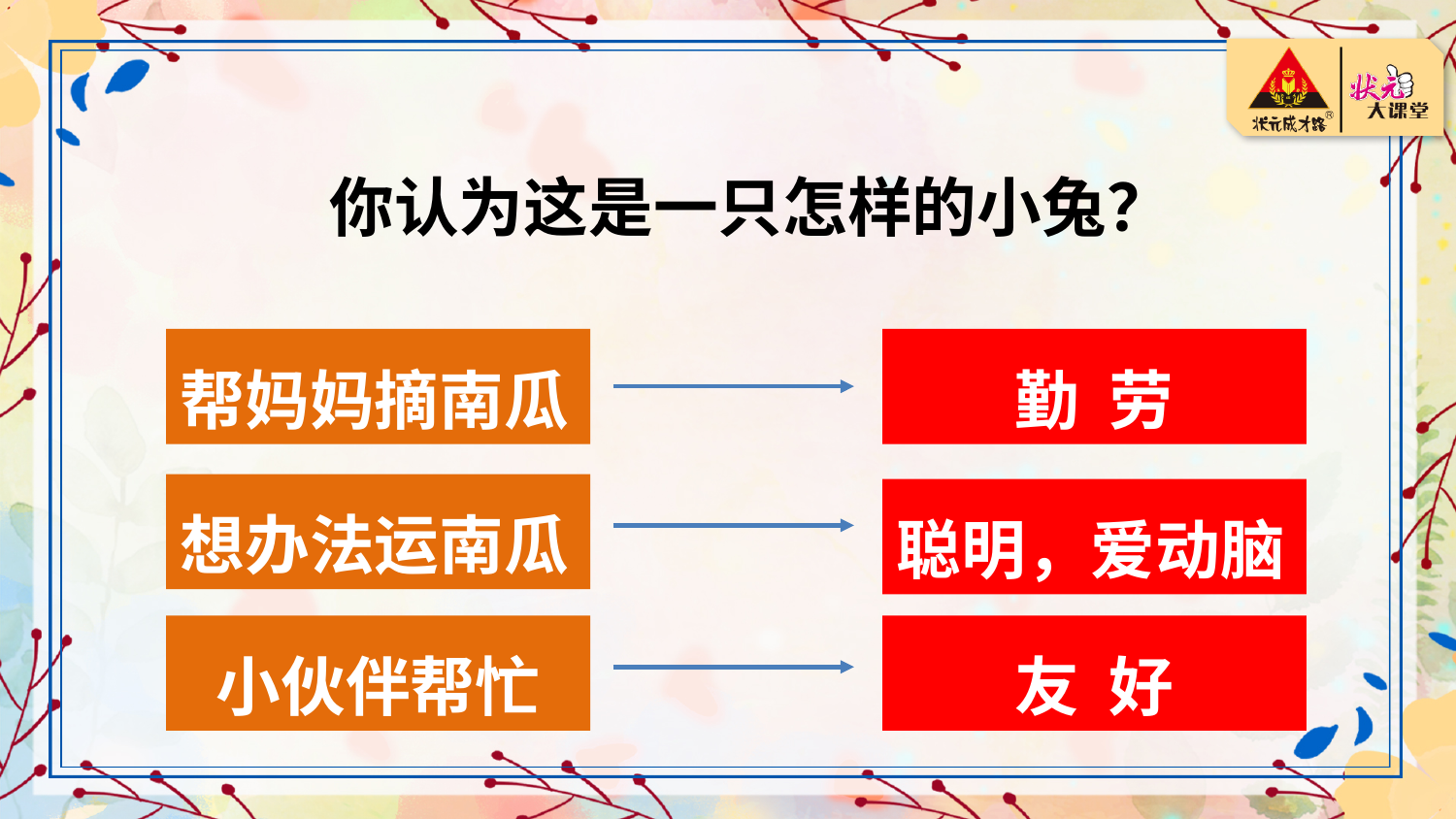

你认为这是一只怎样的小兔？
帮妈妈摘南瓜
勤  劳
想办法运南瓜
聪明，爱动脑
小伙伴帮忙
友  好